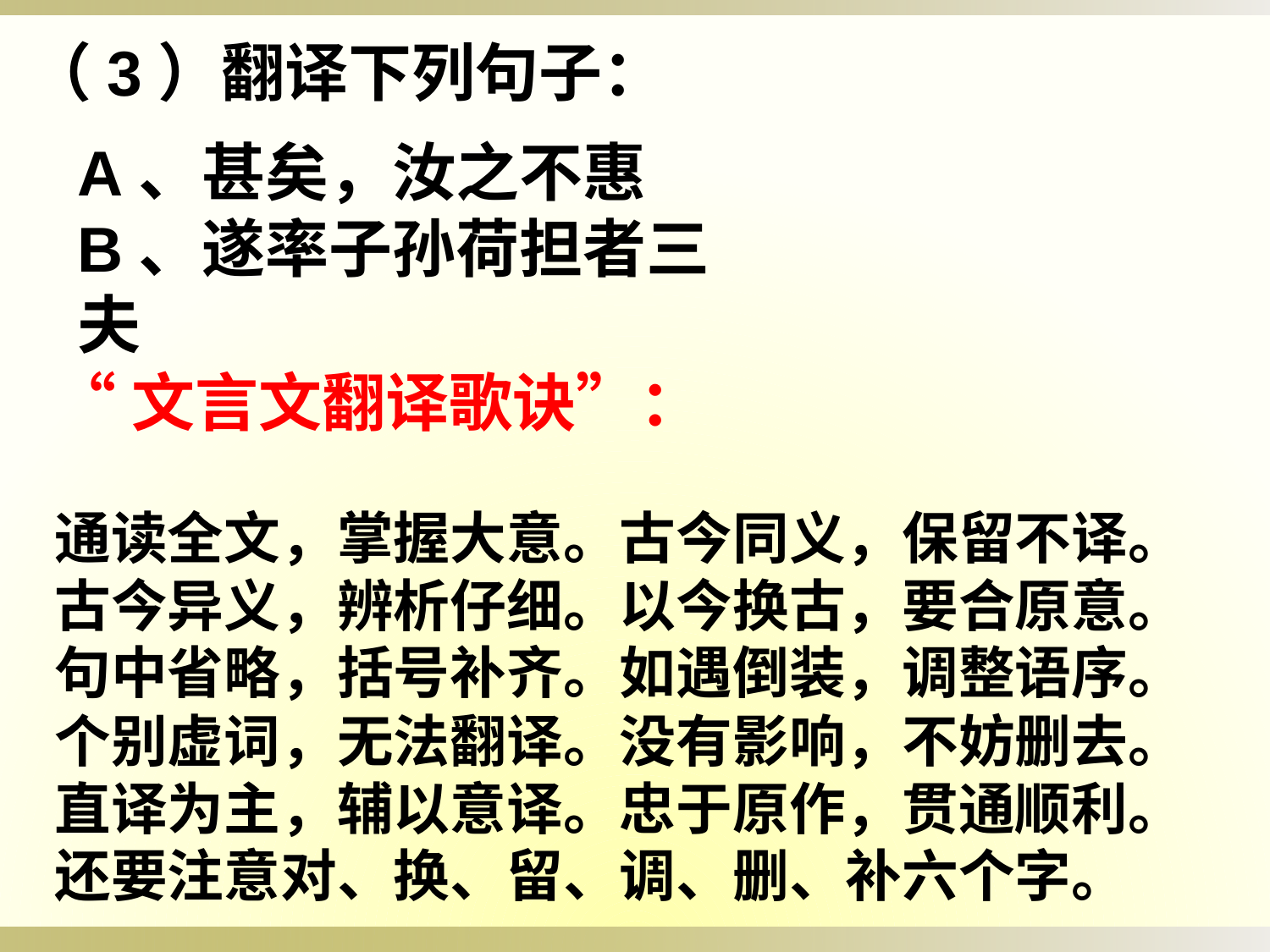

（3）翻译下列句子：
A、甚矣，汝之不惠
B、遂率子孙荷担者三夫

“文言文翻译歌诀”：
通读全文，掌握大意。古今同义，保留不译。
古今异义，辨析仔细。以今换古，要合原意。
句中省略，括号补齐。如遇倒装，调整语序。
个别虚词，无法翻译。没有影响，不妨删去。
直译为主，辅以意译。忠于原作，贯通顺利。
还要注意对、换、留、调、删、补六个字。